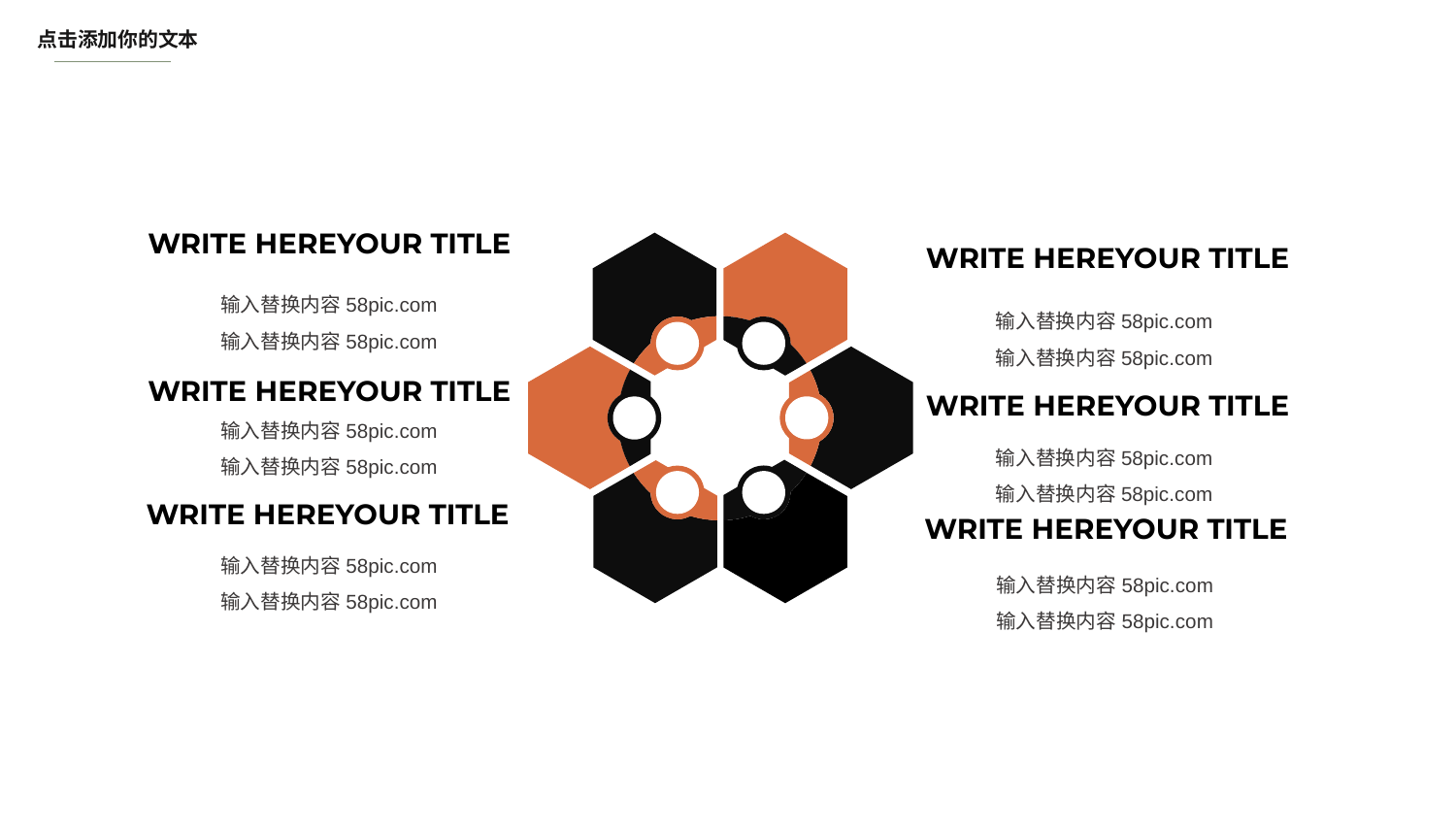

点击添加你的文本
WRITE HEREYOUR TITLE

WRITE HEREYOUR TITLE

输入替换内容58pic.com
输入替换内容58pic.com
输入替换内容58pic.com
输入替换内容58pic.com
WRITE HEREYOUR TITLE

WRITE HEREYOUR TITLE

输入替换内容58pic.com
输入替换内容58pic.com
输入替换内容58pic.com
输入替换内容58pic.com
WRITE HEREYOUR TITLE

WRITE HEREYOUR TITLE

输入替换内容58pic.com
输入替换内容58pic.com
输入替换内容58pic.com
输入替换内容58pic.com